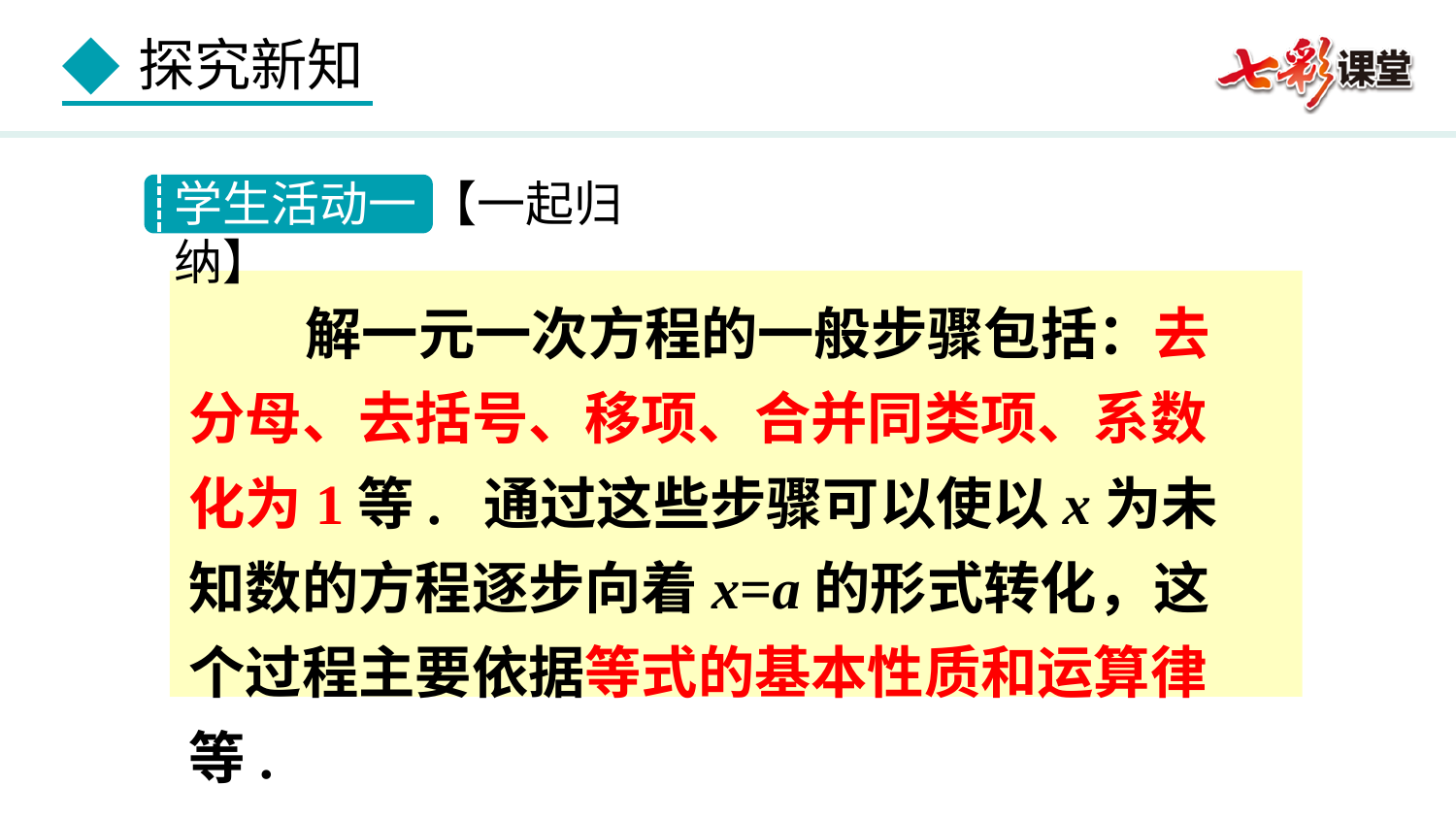

学生活动一 【一起归纳】

        解一元一次方程的一般步骤包括：去分母、去括号、移项、合并同类项、系数化为1等.  通过这些步骤可以使以x为未知数的方程逐步向着x=a的形式转化，这个过程主要依据等式的基本性质和运算律等.